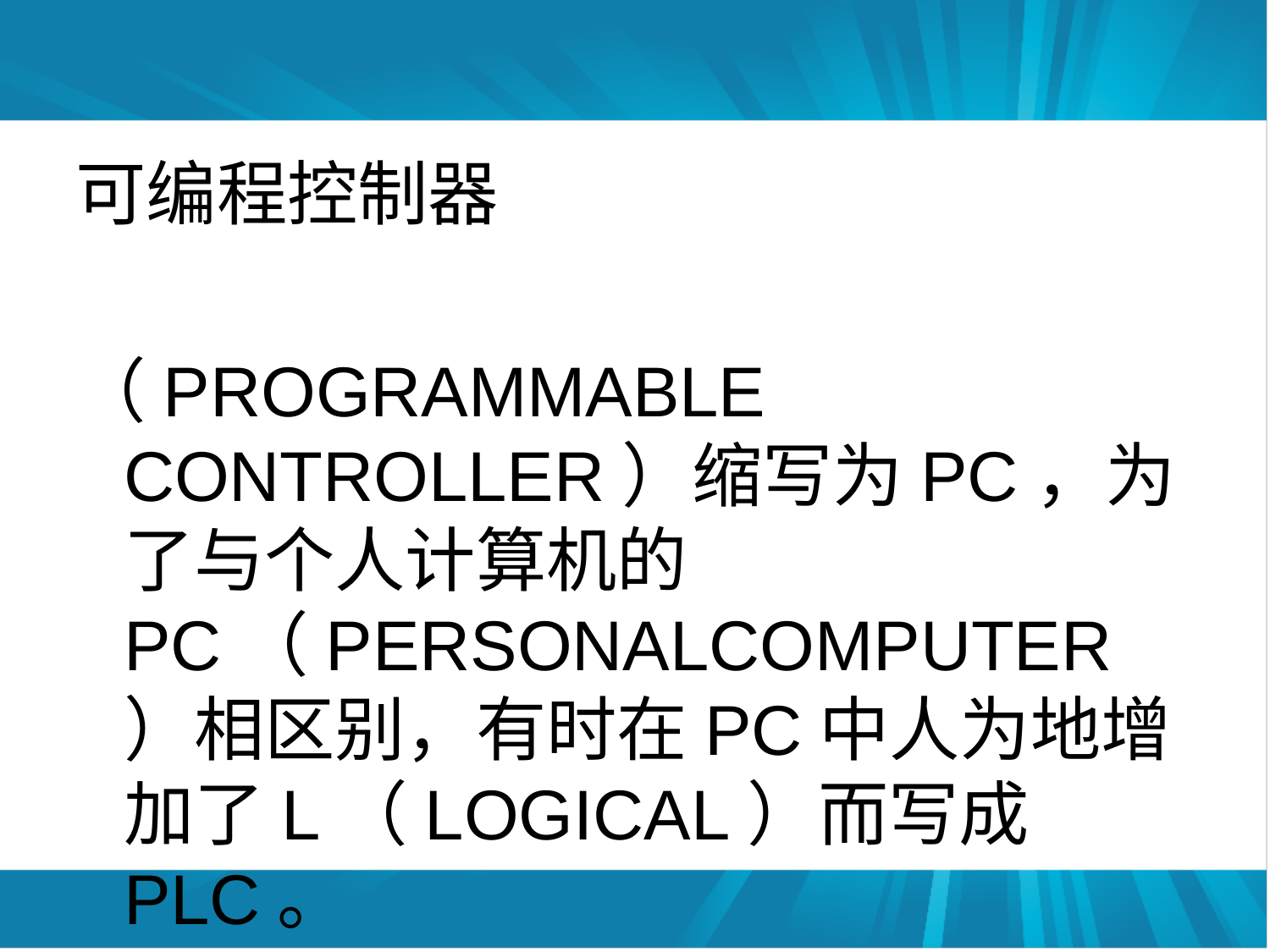

#
可编程控制器

（PROGRAMMABLE CONTROLLER）缩写为PC，为了与个人计算机的PC（PERSONALCOMPUTER）相区别，有时在PC中人为地增加了L（LOGICAL）而写成PLC。